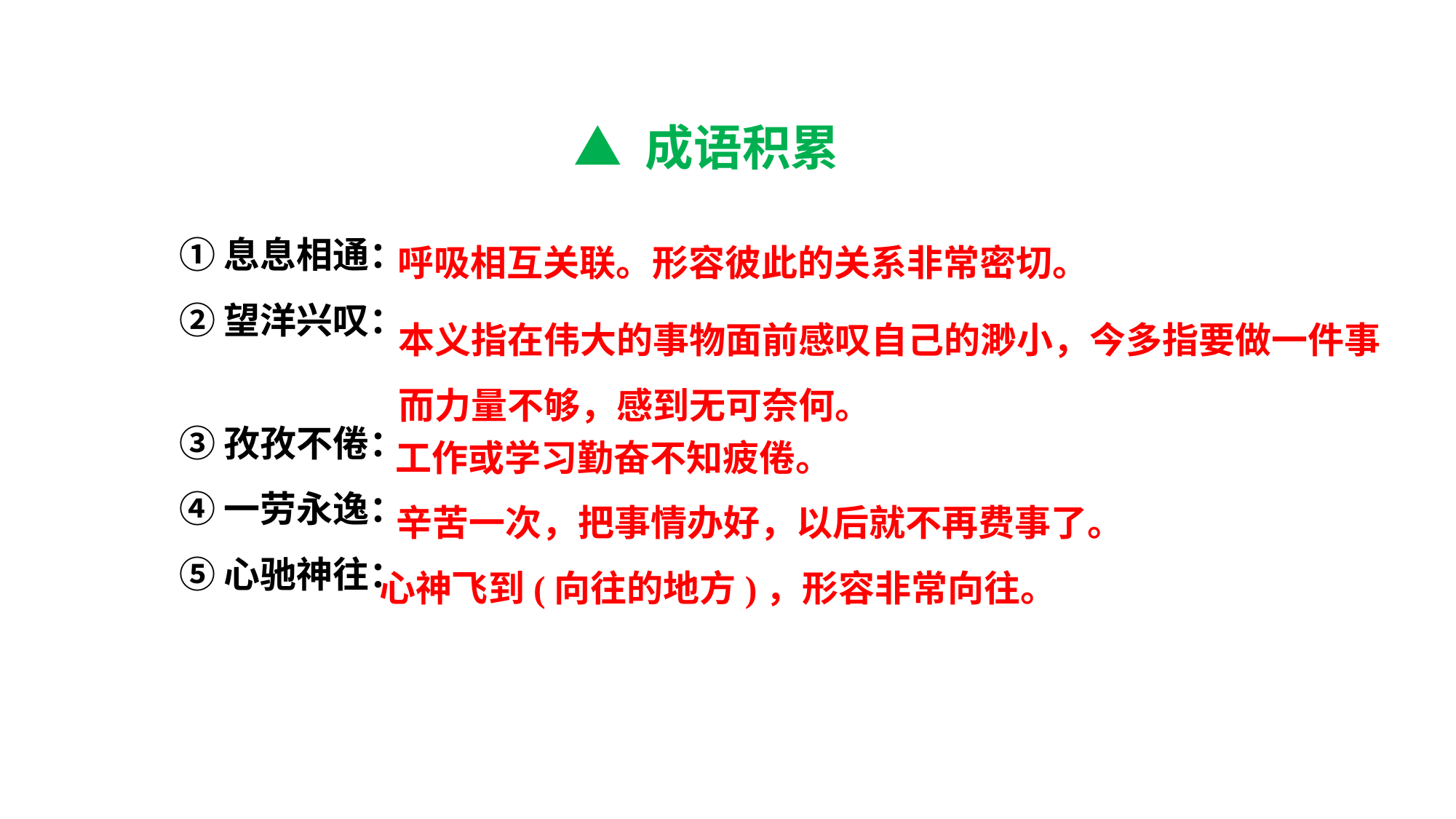

▲ 成语积累

①息息相通：
②望洋兴叹：

③孜孜不倦：
④一劳永逸：
⑤心驰神往：
呼吸相互关联。形容彼此的关系非常密切。
本义指在伟大的事物面前感叹自己的渺小，今多指要做一件事
而力量不够，感到无可奈何。
工作或学习勤奋不知疲倦。
辛苦一次，把事情办好，以后就不再费事了。
心神飞到(向往的地方)，形容非常向往。